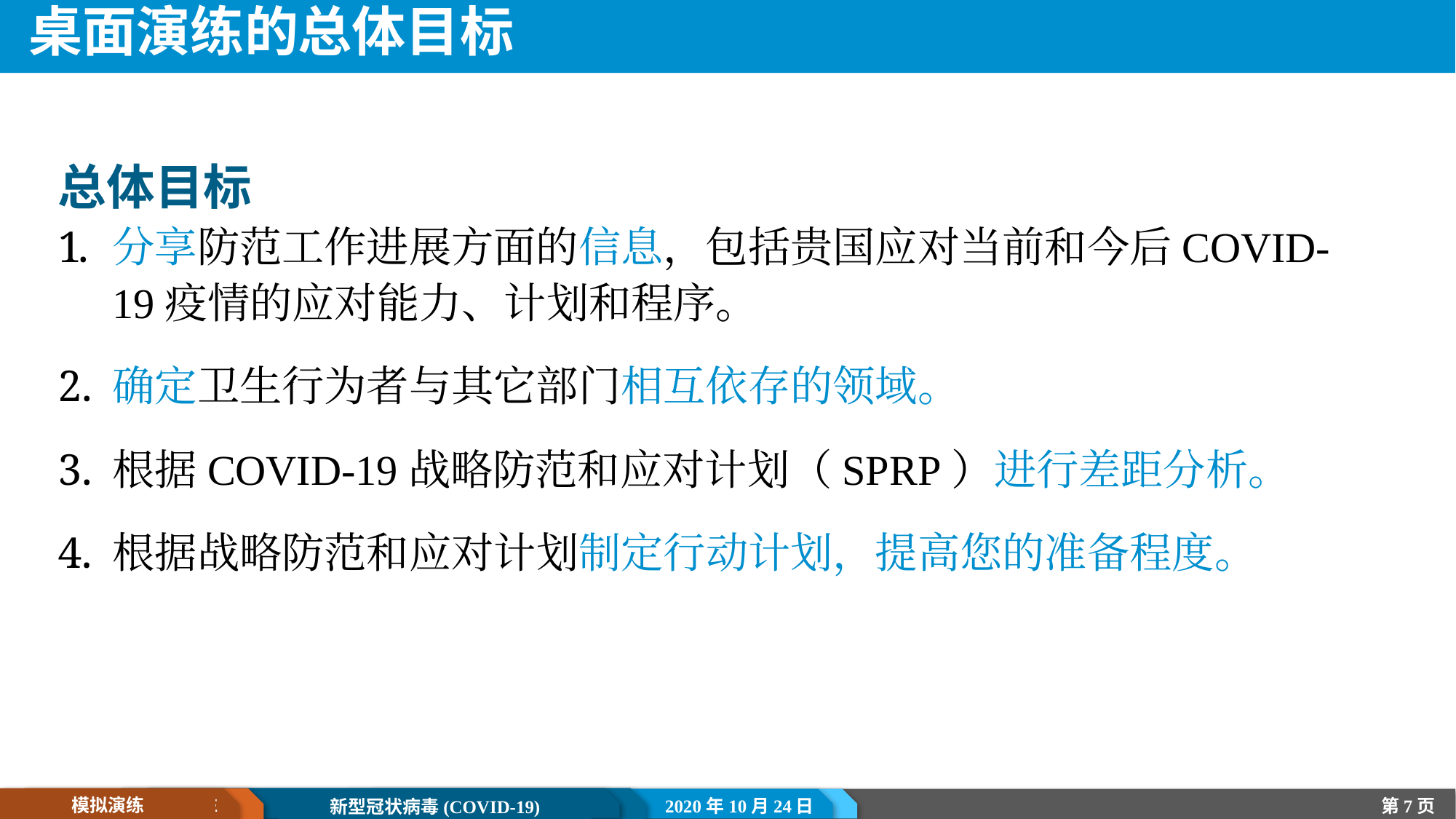

# 桌面演练的总体目标
总体目标
分享防范工作进展方面的信息，包括贵国应对当前和今后COVID-19疫情的应对能力、计划和程序。
确定卫生行为者与其它部门相互依存的领域。
根据COVID-19战略防范和应对计划（SPRP）进行差距分析。
根据战略防范和应对计划制定行动计划，提高您的准备程度。

2020年10月24日
模拟演练
第7页
新型冠状病毒(COVID-19)